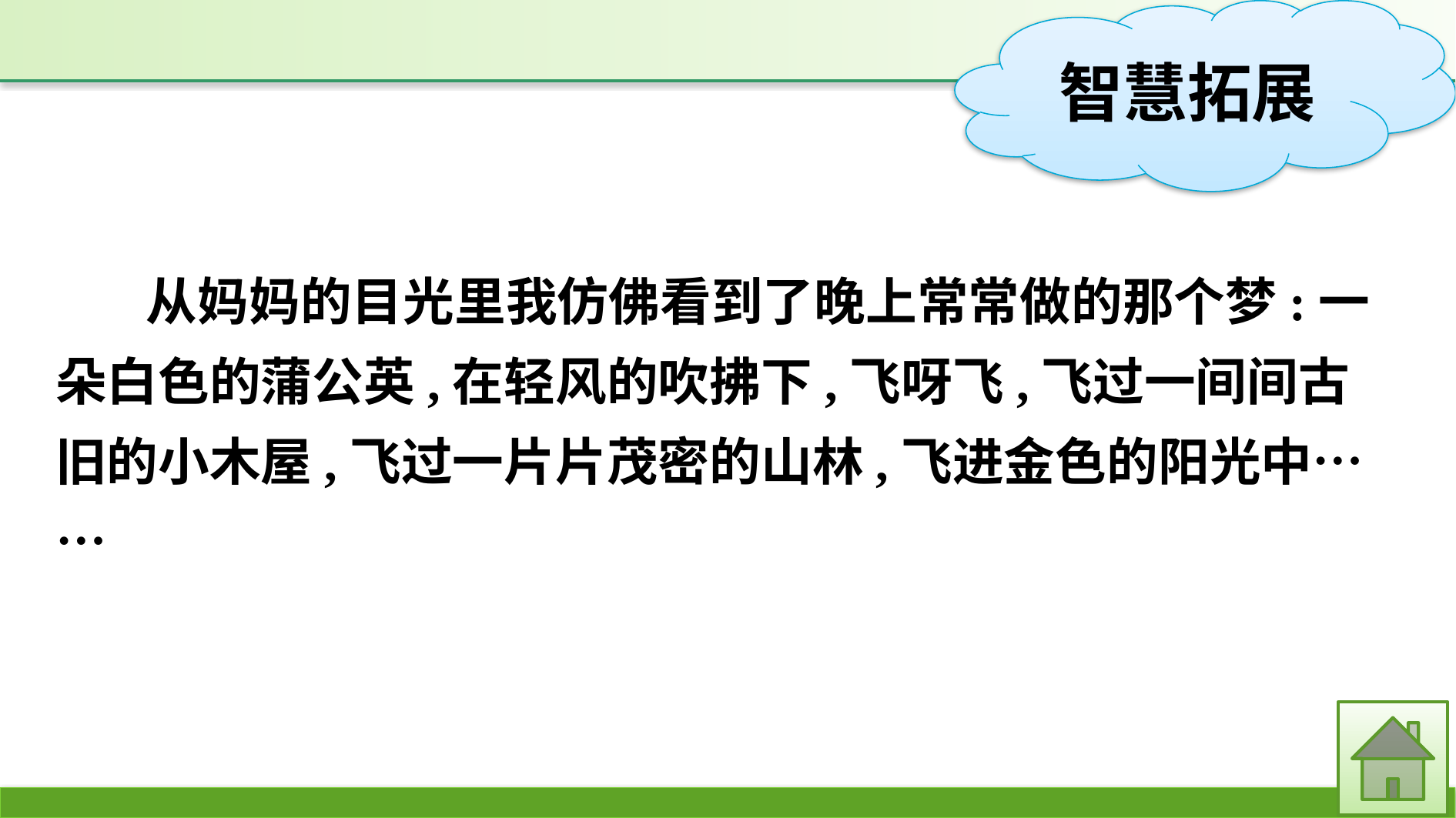

从妈妈的目光里我仿佛看到了晚上常常做的那个梦:一朵白色的蒲公英,在轻风的吹拂下,飞呀飞,飞过一间间古旧的小木屋,飞过一片片茂密的山林,飞进金色的阳光中……